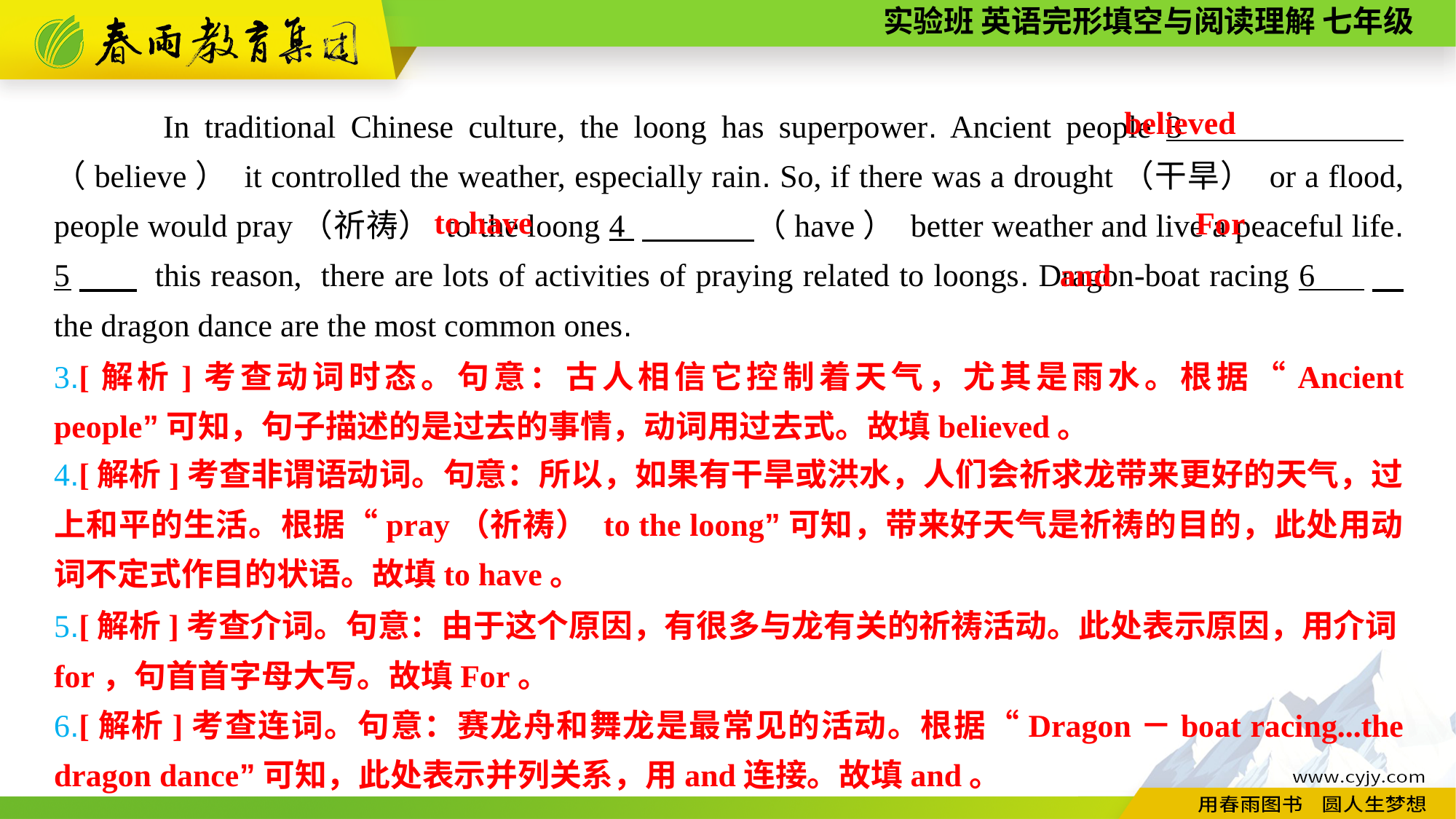

believed
In traditional Chinese culture, the loong has superpower. Ancient people 3                （believe） it controlled the weather, especially rain. So, if there was a drought（干旱） or a flood, people would pray（祈祷） to the loong 4 　　　  （have） better weather and live a peaceful life. 5　    this reason,  there are lots of activities of praying related to loongs. Dragon-boat racing 6     　 the dragon dance are the most common ones.
to have
For
and
3.[解析]考查动词时态。句意：古人相信它控制着天气，尤其是雨水。根据“Ancient people”可知，句子描述的是过去的事情，动词用过去式。故填believed。
4.[解析]考查非谓语动词。句意：所以，如果有干旱或洪水，人们会祈求龙带来更好的天气，过上和平的生活。根据“pray（祈祷） to the loong”可知，带来好天气是祈祷的目的，此处用动词不定式作目的状语。故填to have。
5.[解析]考查介词。句意：由于这个原因，有很多与龙有关的祈祷活动。此处表示原因，用介词for，句首首字母大写。故填For。
6.[解析]考查连词。句意：赛龙舟和舞龙是最常见的活动。根据“Dragon－boat racing...the dragon dance”可知，此处表示并列关系，用and连接。故填and。